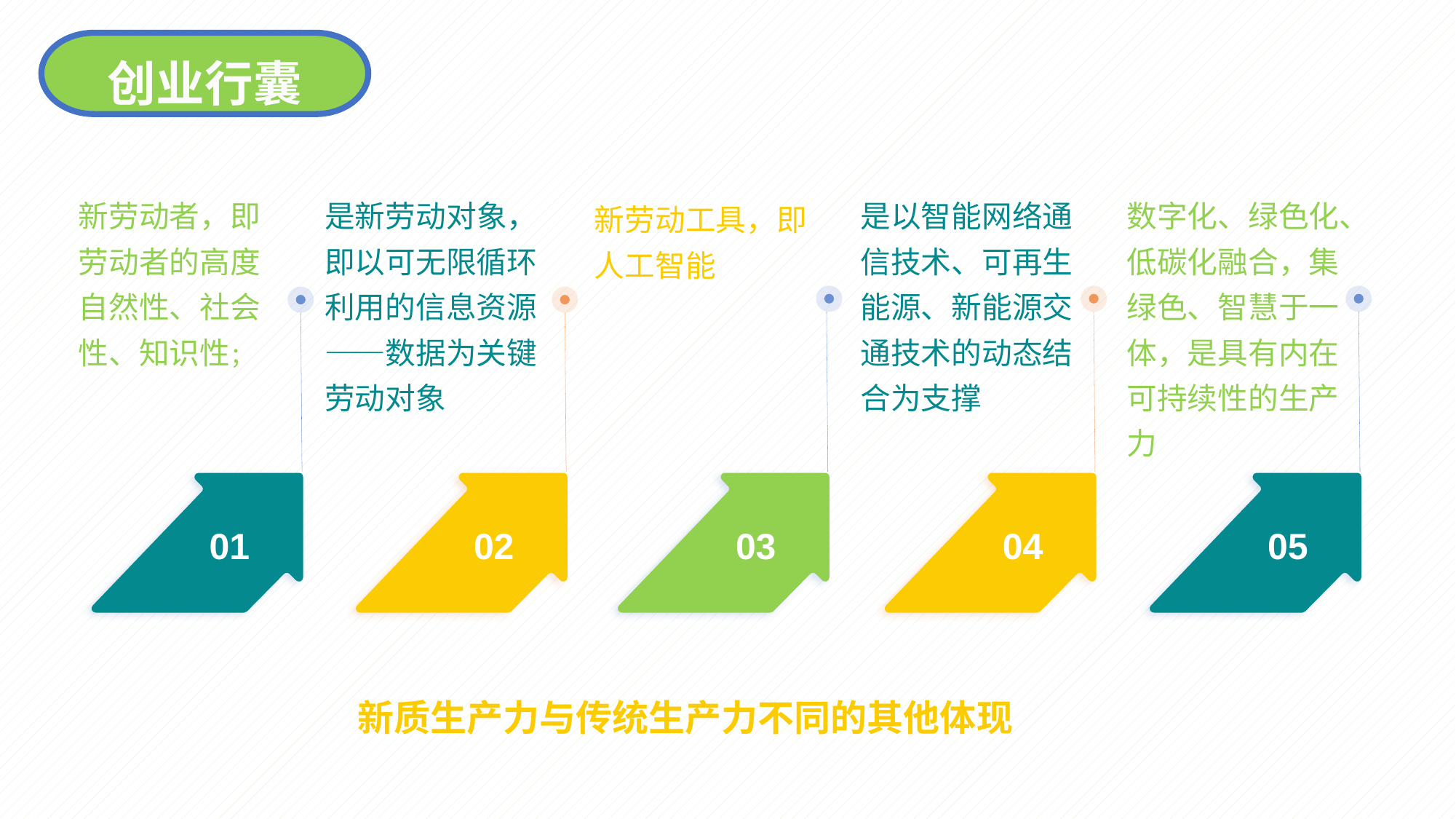

创业行囊

新劳动者，即劳动者的高度自然性、社会性、知识性；
是新劳动对象，即以可无限循环利用的信息资源——数据为关键劳动对象
是以智能网络通信技术、可再生能源、新能源交通技术的动态结合为支撑
数字化、绿色化、低碳化融合，集绿色、智慧于一体，是具有内在可持续性的生产力
新劳动工具，即人工智能

01
02
03
04
05
新质生产力与传统生产力不同的其他体现